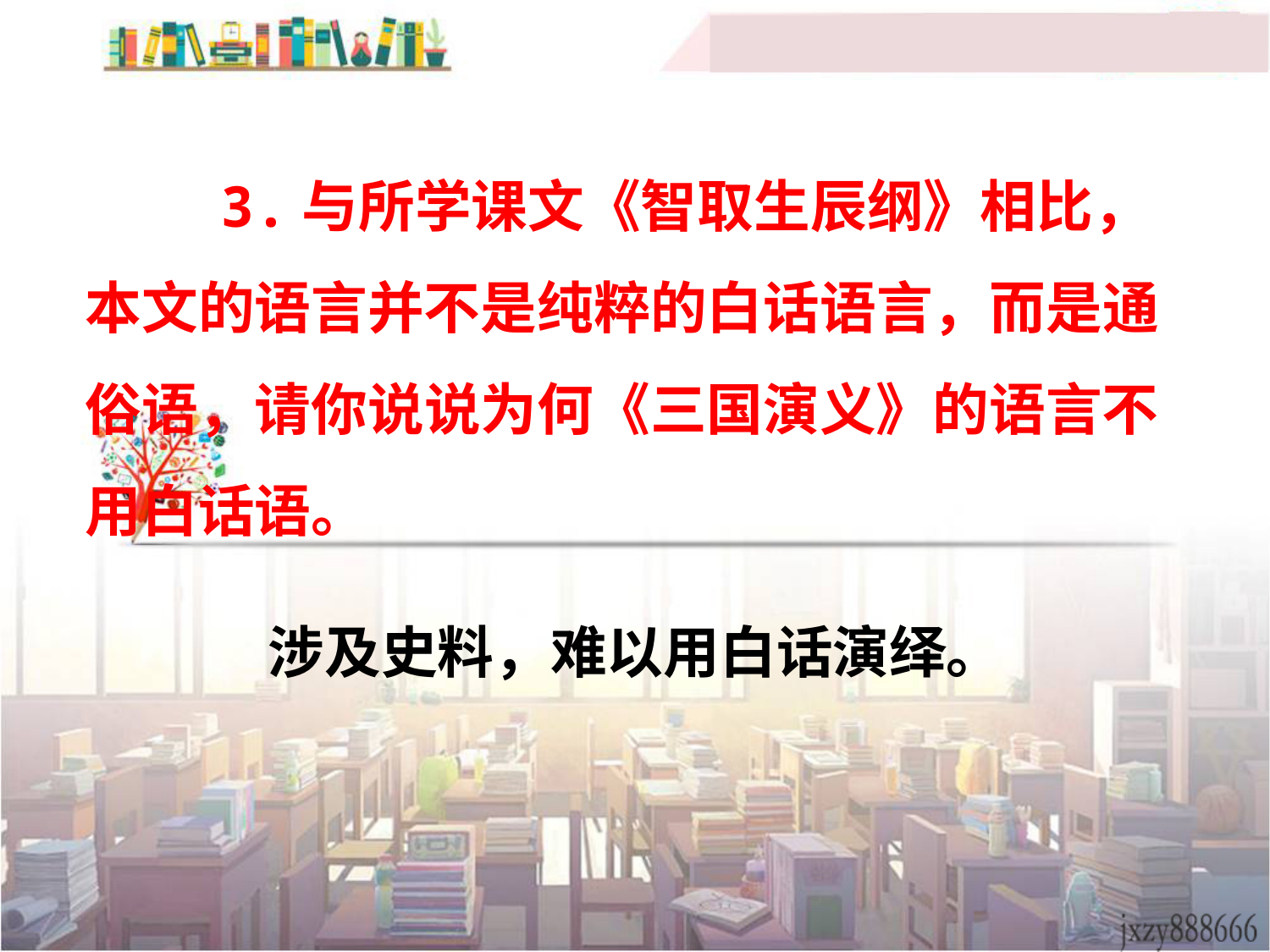

3.与所学课文《智取生辰纲》相比，本文的语言并不是纯粹的白话语言，而是通俗语，请你说说为何《三国演义》的语言不用白话语。
涉及史料，难以用白话演绎。